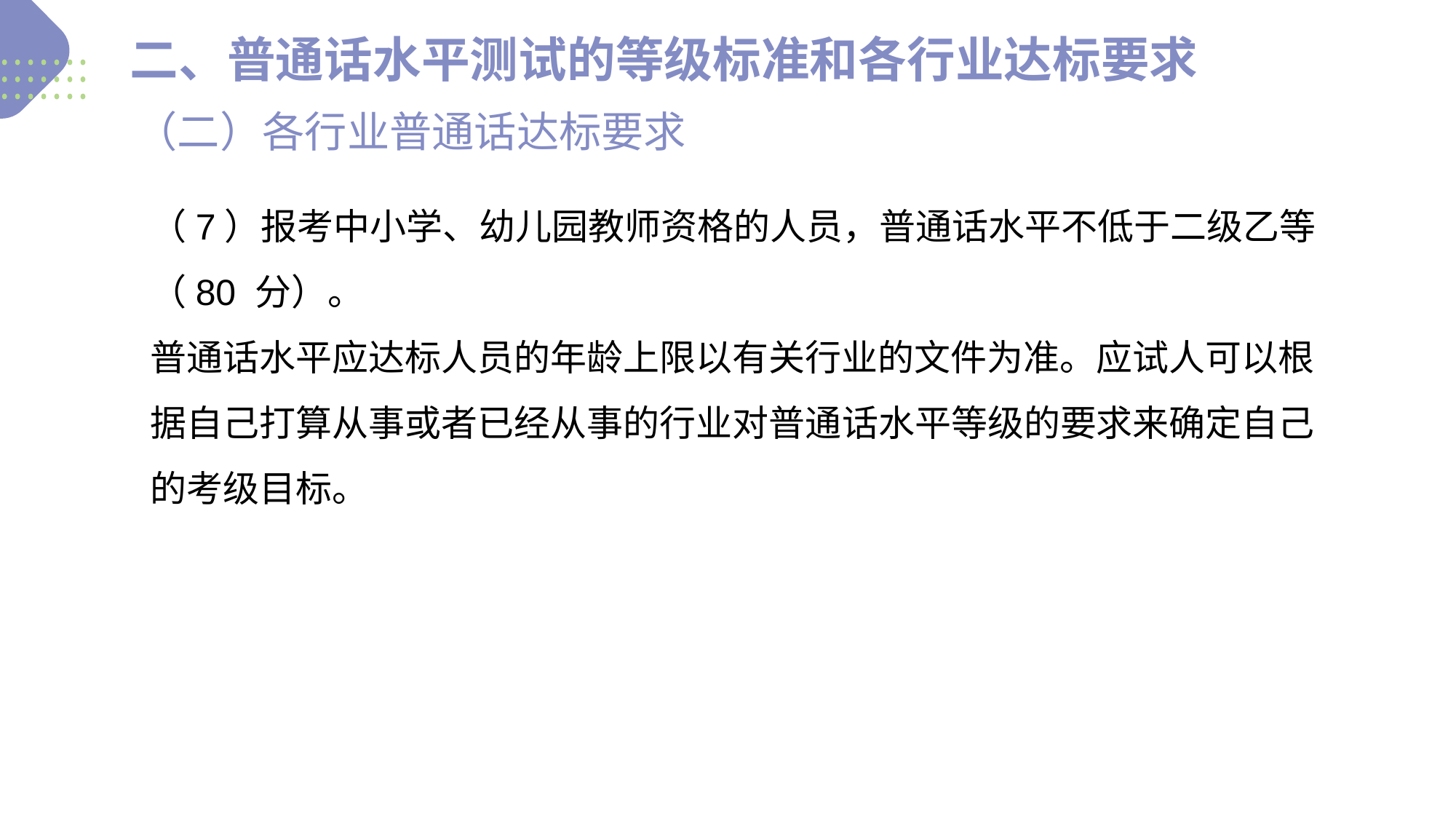

二、普通话水平测试的等级标准和各行业达标要求

（二）各行业普通话达标要求
（7）报考中小学、幼儿园教师资格的人员，普通话水平不低于二级乙等（80 分）。
普通话水平应达标人员的年龄上限以有关行业的文件为准。应试人可以根据自己打算从事或者已经从事的行业对普通话水平等级的要求来确定自己的考级目标。